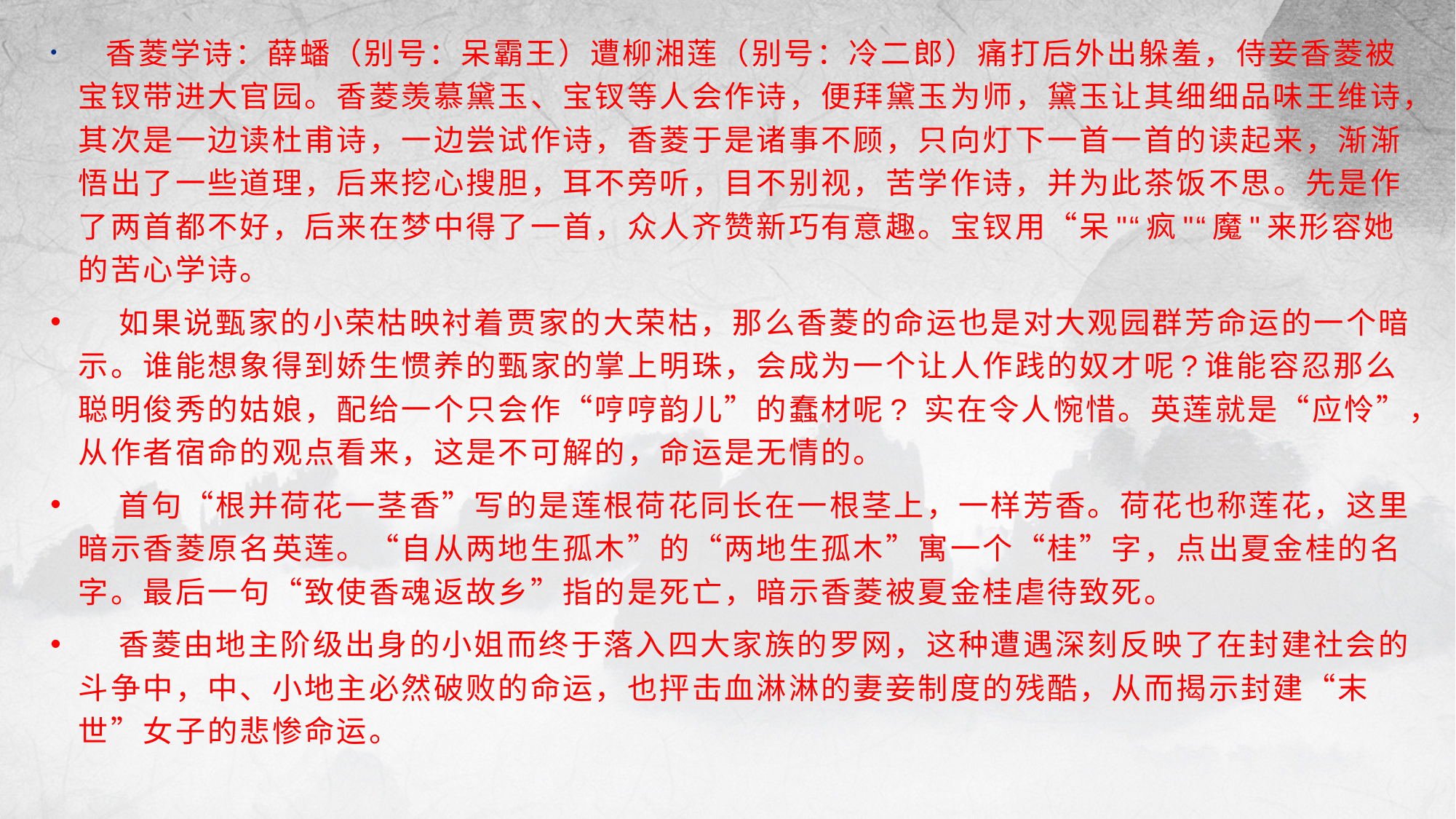

香菱学诗：薛蟠（别号：呆霸王）遭柳湘莲（别号：冷二郎）痛打后外出躲羞，侍妾香菱被宝钗带进大官园。香菱羡慕黛玉、宝钗等人会作诗，便拜黛玉为师，黛玉让其细细品味王维诗，其次是一边读杜甫诗，一边尝试作诗，香菱于是诸事不顾，只向灯下一首一首的读起来，渐渐悟出了一些道理，后来挖心搜胆，耳不旁听，目不别视，苦学作诗，并为此茶饭不思。先是作了两首都不好，后来在梦中得了一首，众人齐赞新巧有意趣。宝钗用“呆"“疯"“魔"来形容她的苦心学诗。
    如果说甄家的小荣枯映衬着贾家的大荣枯，那么香菱的命运也是对大观园群芳命运的一个暗示。谁能想象得到娇生惯养的甄家的掌上明珠，会成为一个让人作践的奴才呢?谁能容忍那么聪明俊秀的姑娘，配给一个只会作“哼哼韵儿”的蠢材呢? 实在令人惋惜。英莲就是“应怜”，从作者宿命的观点看来，这是不可解的，命运是无情的。
    首句“根并荷花一茎香”写的是莲根荷花同长在一根茎上，一样芳香。荷花也称莲花，这里暗示香菱原名英莲。“自从两地生孤木”的“两地生孤木”寓一个“桂”字，点出夏金桂的名字。最后一句“致使香魂返故乡”指的是死亡，暗示香菱被夏金桂虐待致死。
    香菱由地主阶级出身的小姐而终于落入四大家族的罗网，这种遭遇深刻反映了在封建社会的斗争中，中、小地主必然破败的命运，也抨击血淋淋的妻妾制度的残酷，从而揭示封建“末世”女子的悲惨命运。